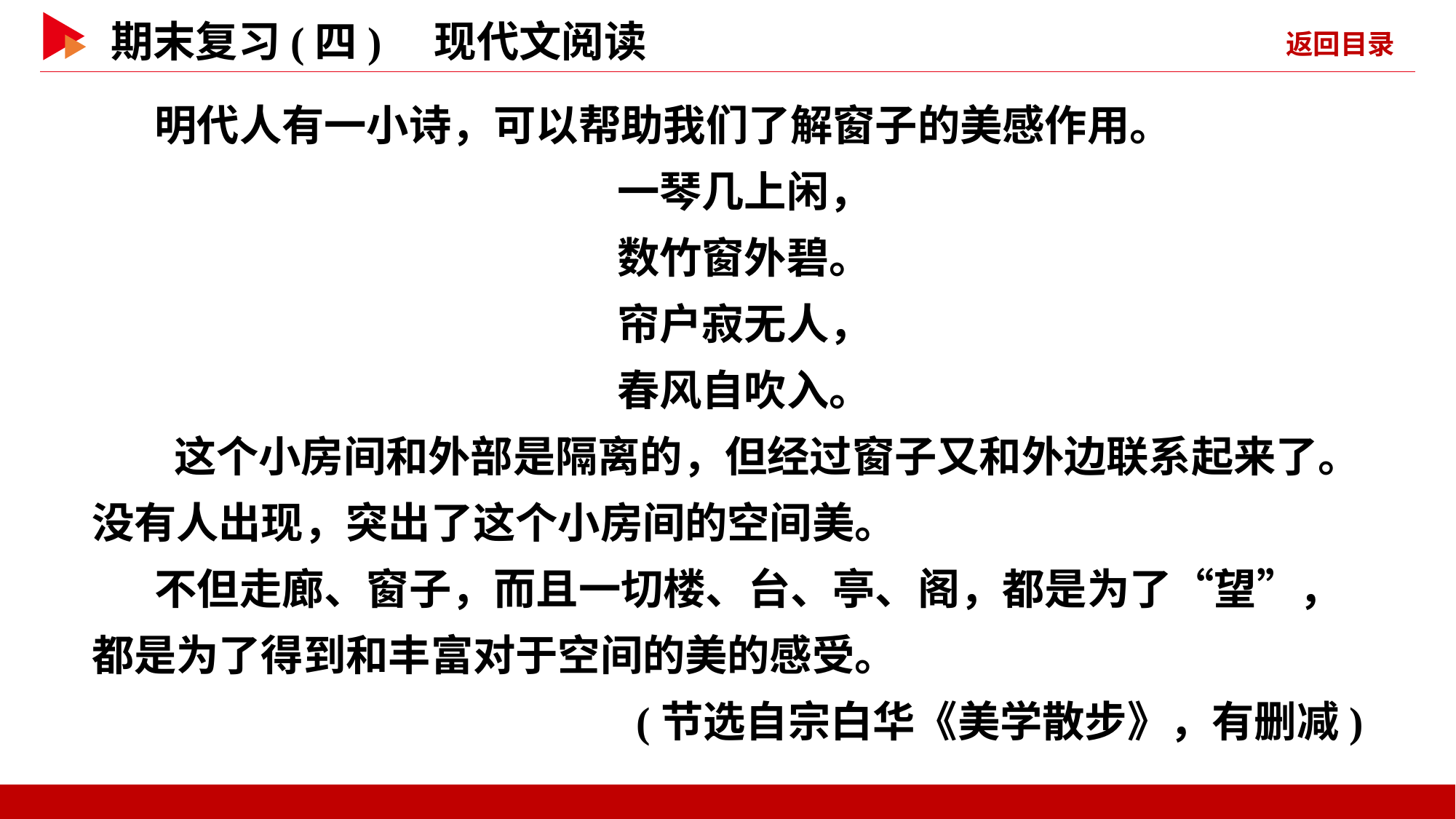

明代人有一小诗，可以帮助我们了解窗子的美感作用。
一琴几上闲，
数竹窗外碧。
帘户寂无人，
春风自吹入。
    这个小房间和外部是隔离的，但经过窗子又和外边联系起来了。没有人出现，突出了这个小房间的空间美。
  不但走廊、窗子，而且一切楼、台、亭、阁，都是为了“望”，都是为了得到和丰富对于空间的美的感受。
(节选自宗白华《美学散步》，有删减)